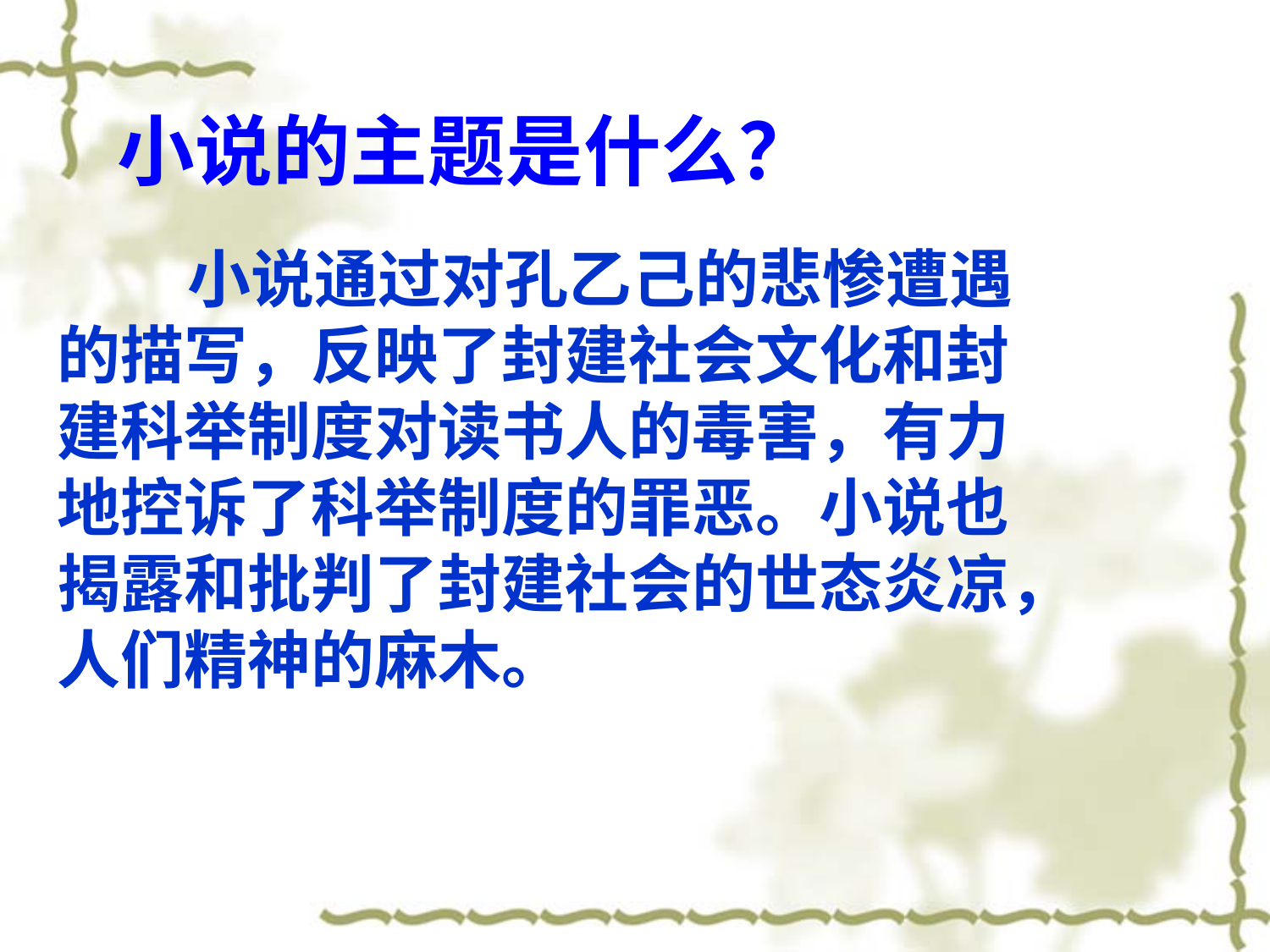

小说的主题是什么？

         小说通过对孔乙己的悲惨遭遇的描写，反映了封建社会文化和封建科举制度对读书人的毒害，有力地控诉了科举制度的罪恶。小说也揭露和批判了封建社会的世态炎凉，人们精神的麻木。